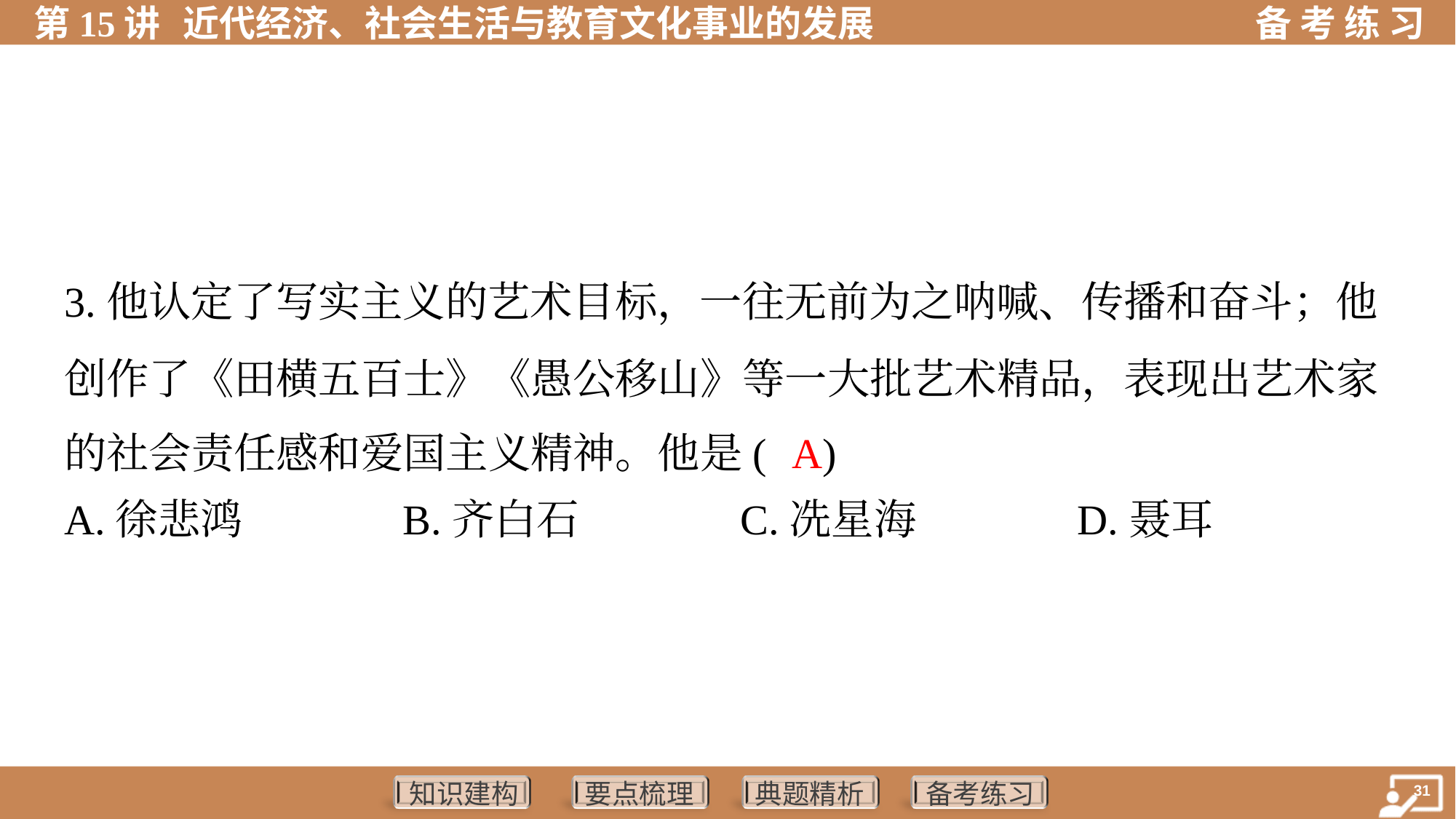

3.他认定了写实主义的艺术目标，一往无前为之呐喊、传播和奋斗；他
创作了《田横五百士》《愚公移山》等一大批艺术精品，表现出艺术家
的社会责任感和爱国主义精神。他是(     )
A
A.徐悲鸿	B.齐白石	C.冼星海	D.聂耳